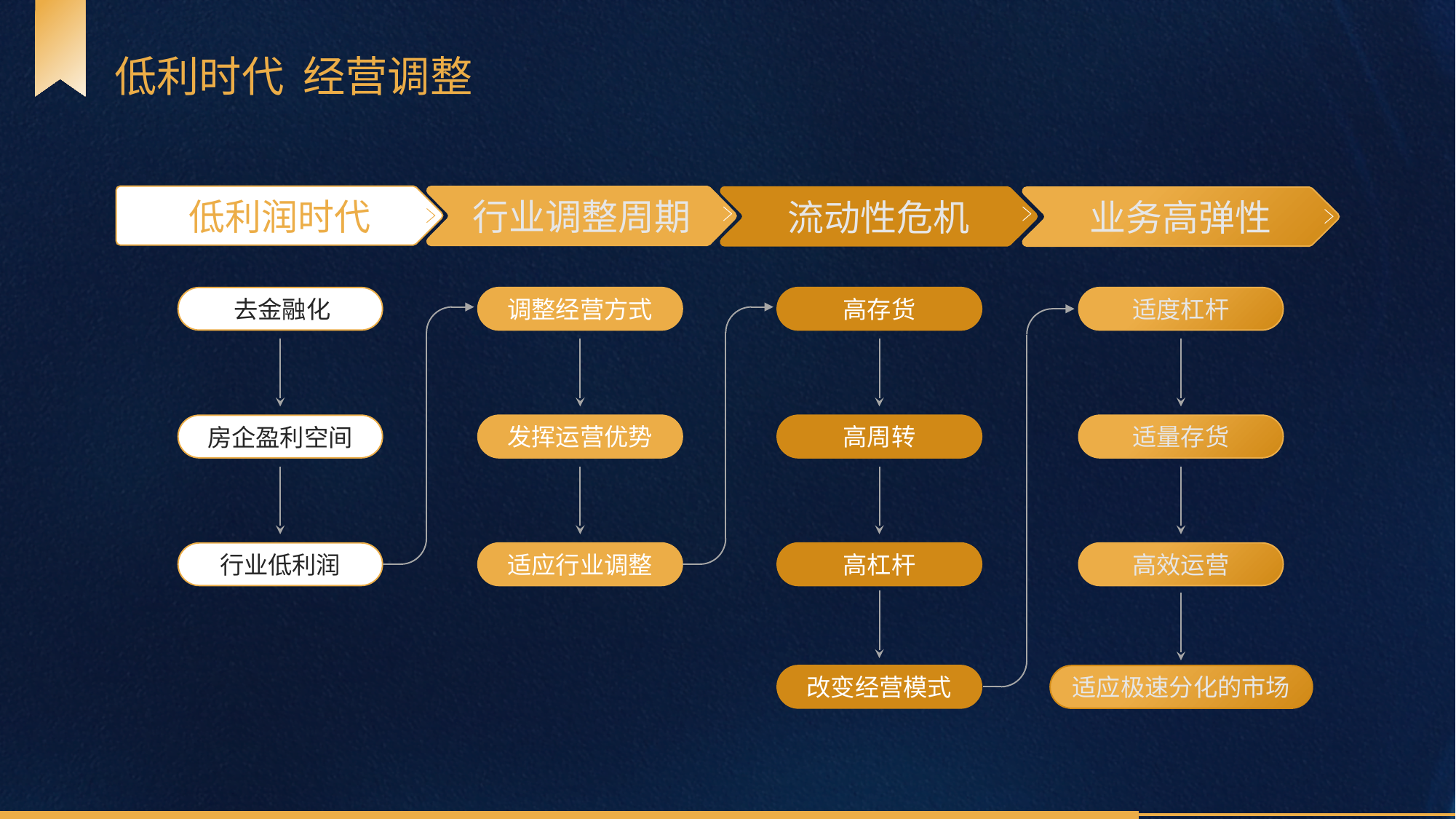

低利时代  经营调整
低利润时代
行业调整周期
流动性危机
业务高弹性

调整经营方式
高存货
适度杠杆
去金融化

发挥运营优势
高周转
适量存货
房企盈利空间
行业低利润
适应行业调整
高杠杆
高效运营
适应极速分化的市场
改变经营模式